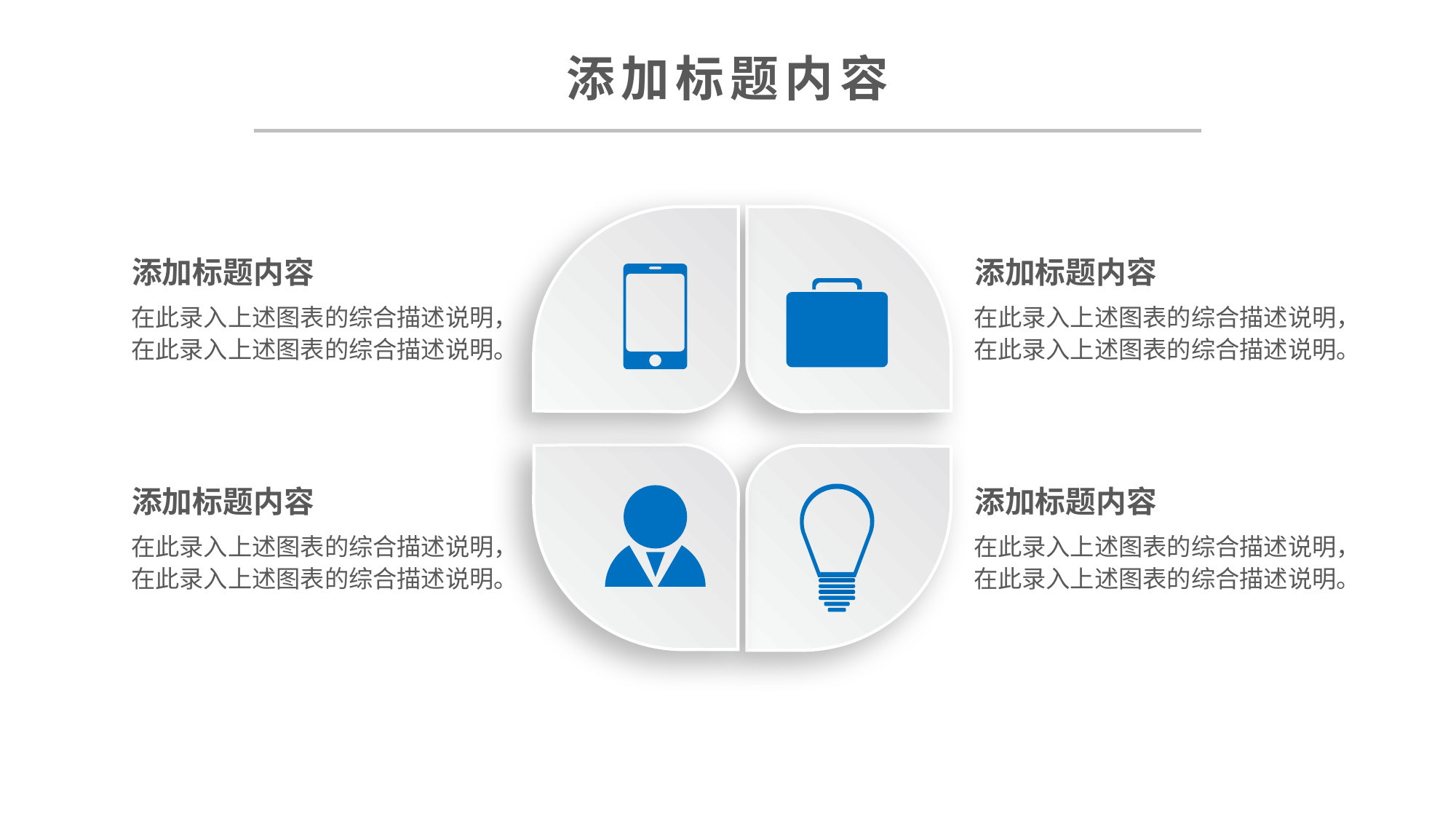

添加标题内容
添加标题内容
在此录入上述图表的综合描述说明，
在此录入上述图表的综合描述说明。
在此录入上述图表的综合描述说明，
在此录入上述图表的综合描述说明。

添加标题内容
添加标题内容
在此录入上述图表的综合描述说明，
在此录入上述图表的综合描述说明。
在此录入上述图表的综合描述说明，
在此录入上述图表的综合描述说明。